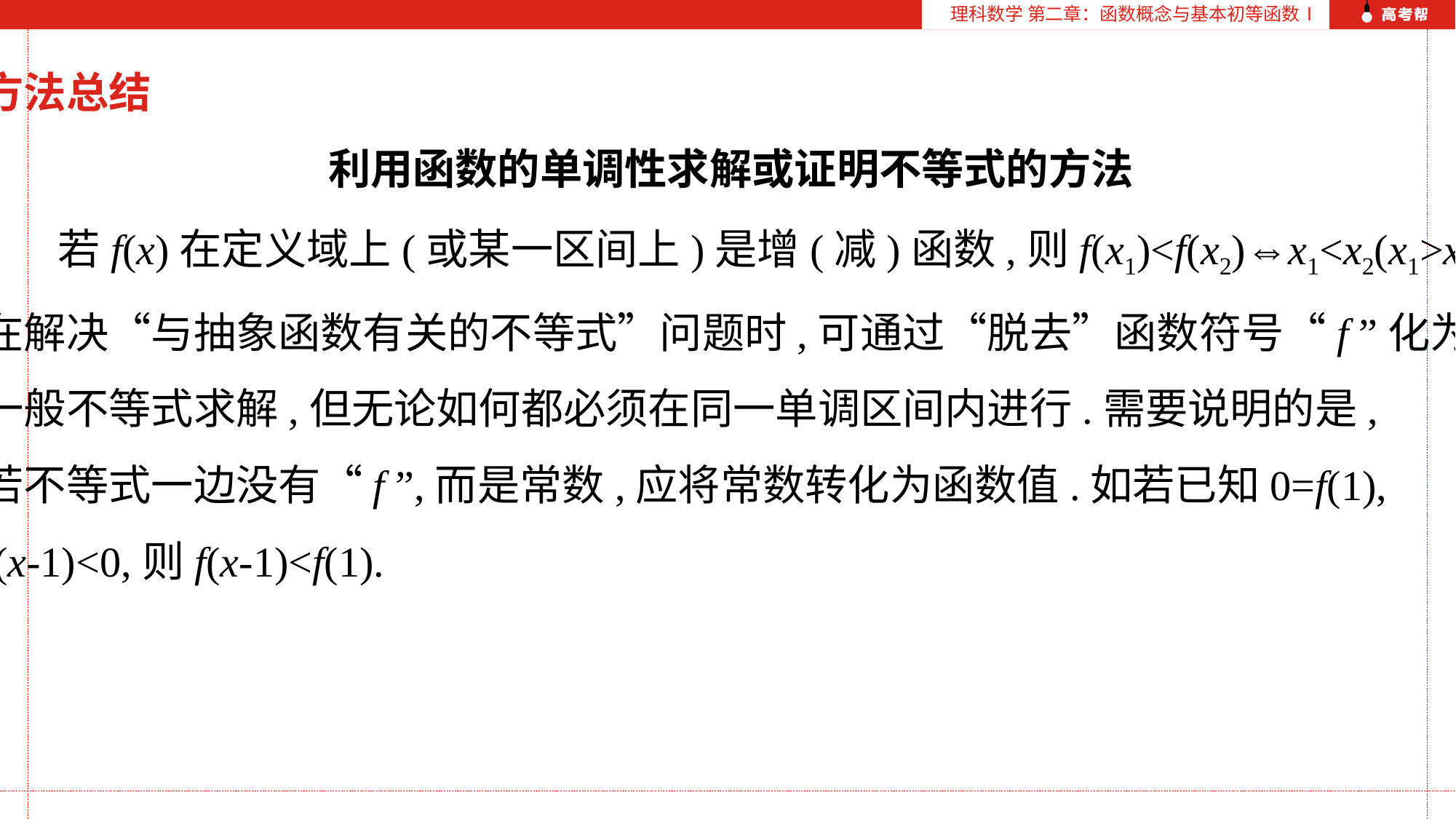

理科数学 第二章：函数概念与基本初等函数Ⅰ

方法总结
利用函数的单调性求解或证明不等式的方法
       若f(x)在定义域上(或某一区间上)是增(减)函数,则f(x1)<f(x2)⇔x1<x2(x1>x2),
在解决“与抽象函数有关的不等式”问题时,可通过“脱去”函数符号“f ”化为
一般不等式求解,但无论如何都必须在同一单调区间内进行.需要说明的是,
若不等式一边没有“f ”,而是常数,应将常数转化为函数值.如若已知0=f(1),
f(x-1)<0,则f(x-1)<f(1).